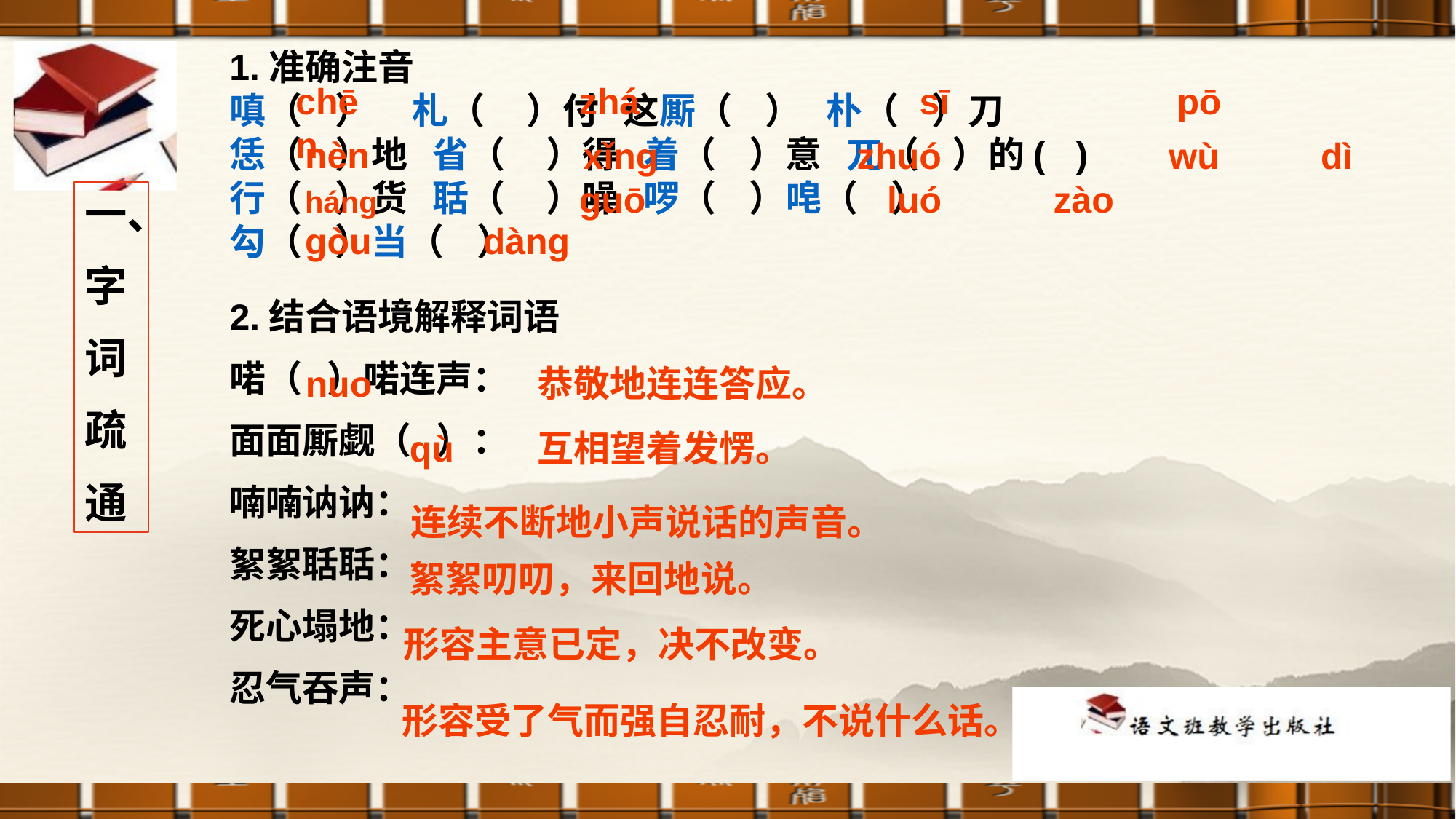

1.准确注音
嗔（    ）     札（     ）付   这厮（    ）   朴（    ）刀
恁（    ）地   省（     ）得   着（    ）意   兀（    ）的(   )
行（    ）货   聒（     ）噪   啰（    ）唣（    ）
勾（    ）当（    ）
chēn
zhá
sī
pō
nèn
dì
xǐng
zhuó
wù
háng
guō
luó
zào
一、
字
词
疏
通
gòu
dàng

2.结合语境解释词语
喏（   ）喏连声：
面面厮觑（   ）：
喃喃讷讷：
絮絮聒聒：
死心塌地：
忍气吞声：

nuo
恭敬地连连答应。
qù
互相望着发愣。
连续不断地小声说话的声音。
絮絮叨叨，来回地说。
形容主意已定，决不改变。
形容受了气而强自忍耐，不说什么话。